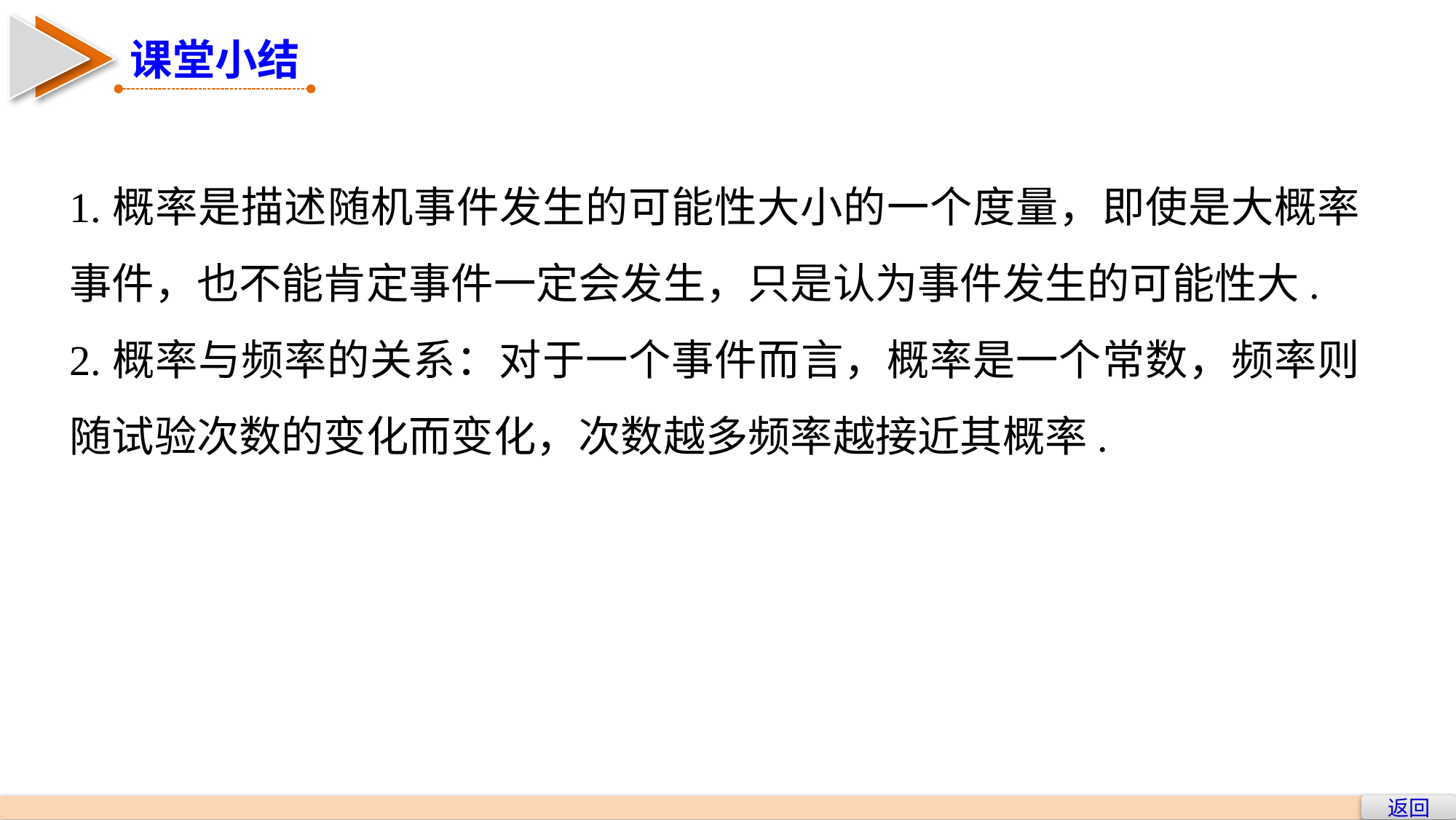

课堂小结
1.概率是描述随机事件发生的可能性大小的一个度量，即使是大概率事件，也不能肯定事件一定会发生，只是认为事件发生的可能性大.
2.概率与频率的关系：对于一个事件而言，概率是一个常数，频率则随试验次数的变化而变化，次数越多频率越接近其概率.
返回